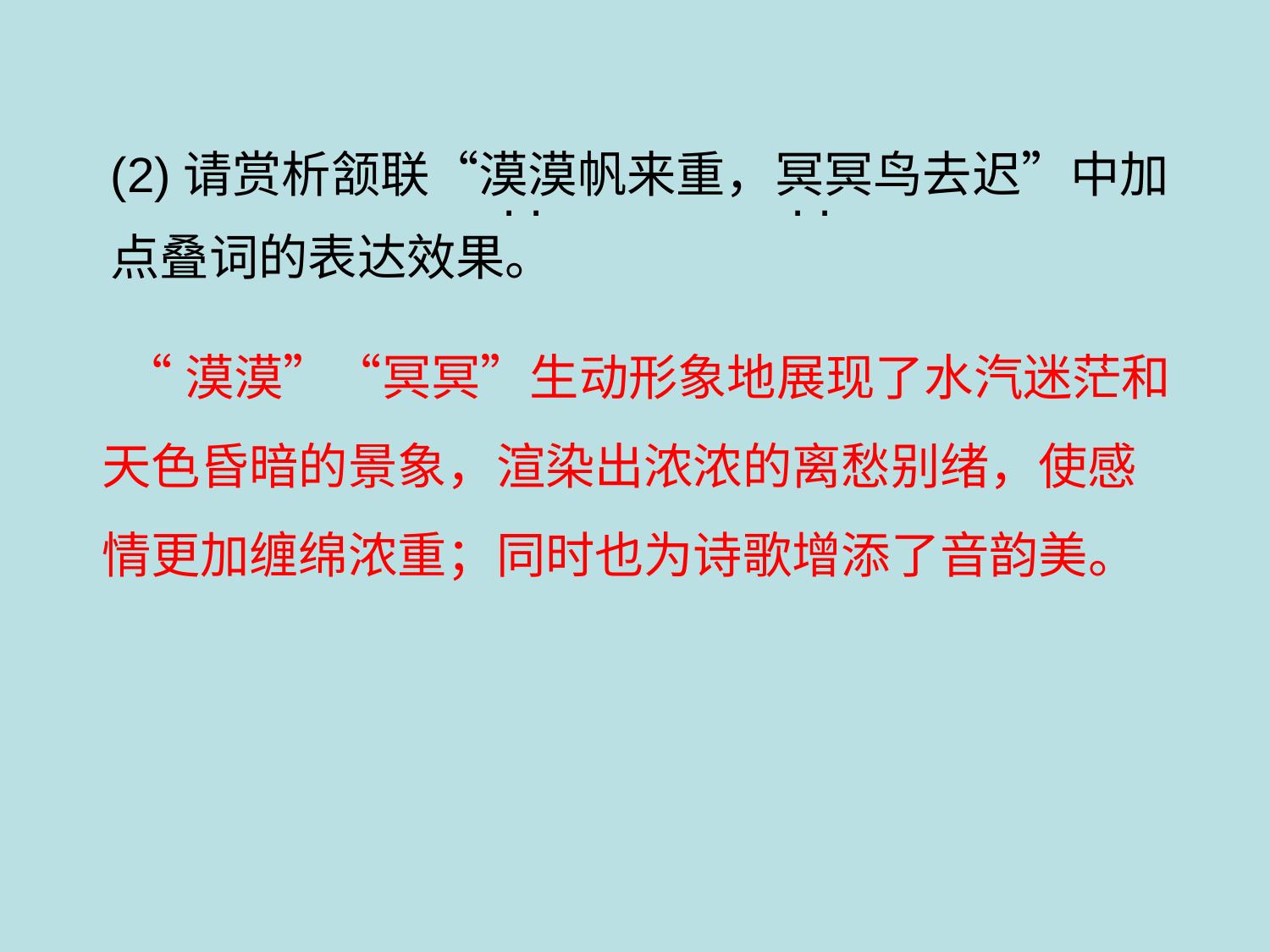

(2)请赏析颔联“漠漠帆来重，冥冥鸟去迟”中加点叠词的表达效果。
. .
. .
  “漠漠”“冥冥”生动形象地展现了水汽迷茫和天色昏暗的景象，渲染出浓浓的离愁别绪，使感情更加缠绵浓重；同时也为诗歌增添了音韵美。